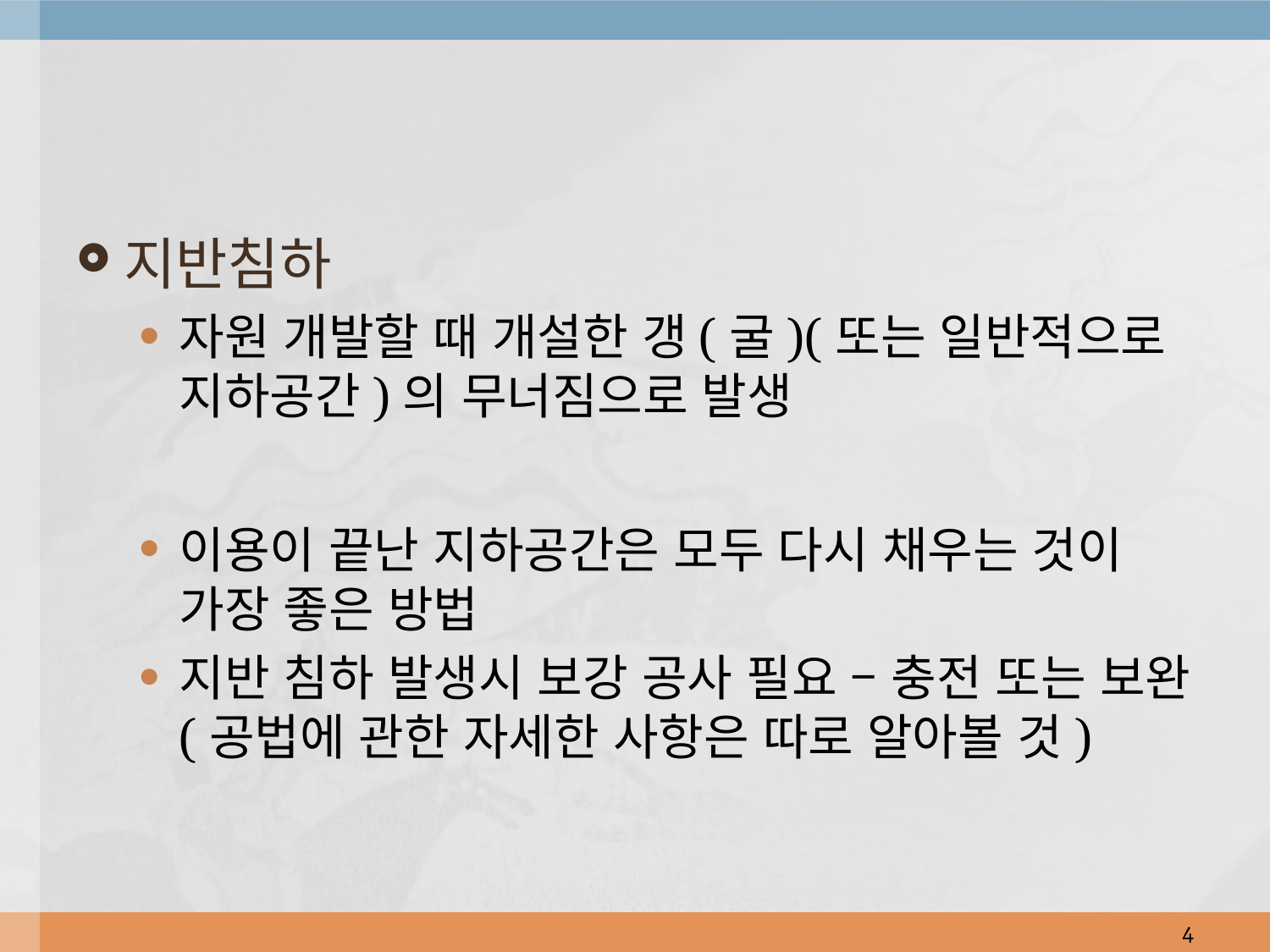

지반침하
자원 개발할 때 개설한 갱(굴)(또는 일반적으로 지하공간)의 무너짐으로 발생

이용이 끝난 지하공간은 모두 다시 채우는 것이 가장 좋은 방법
지반 침하 발생시 보강 공사 필요 – 충전 또는 보완 (공법에 관한 자세한 사항은 따로 알아볼 것)
4